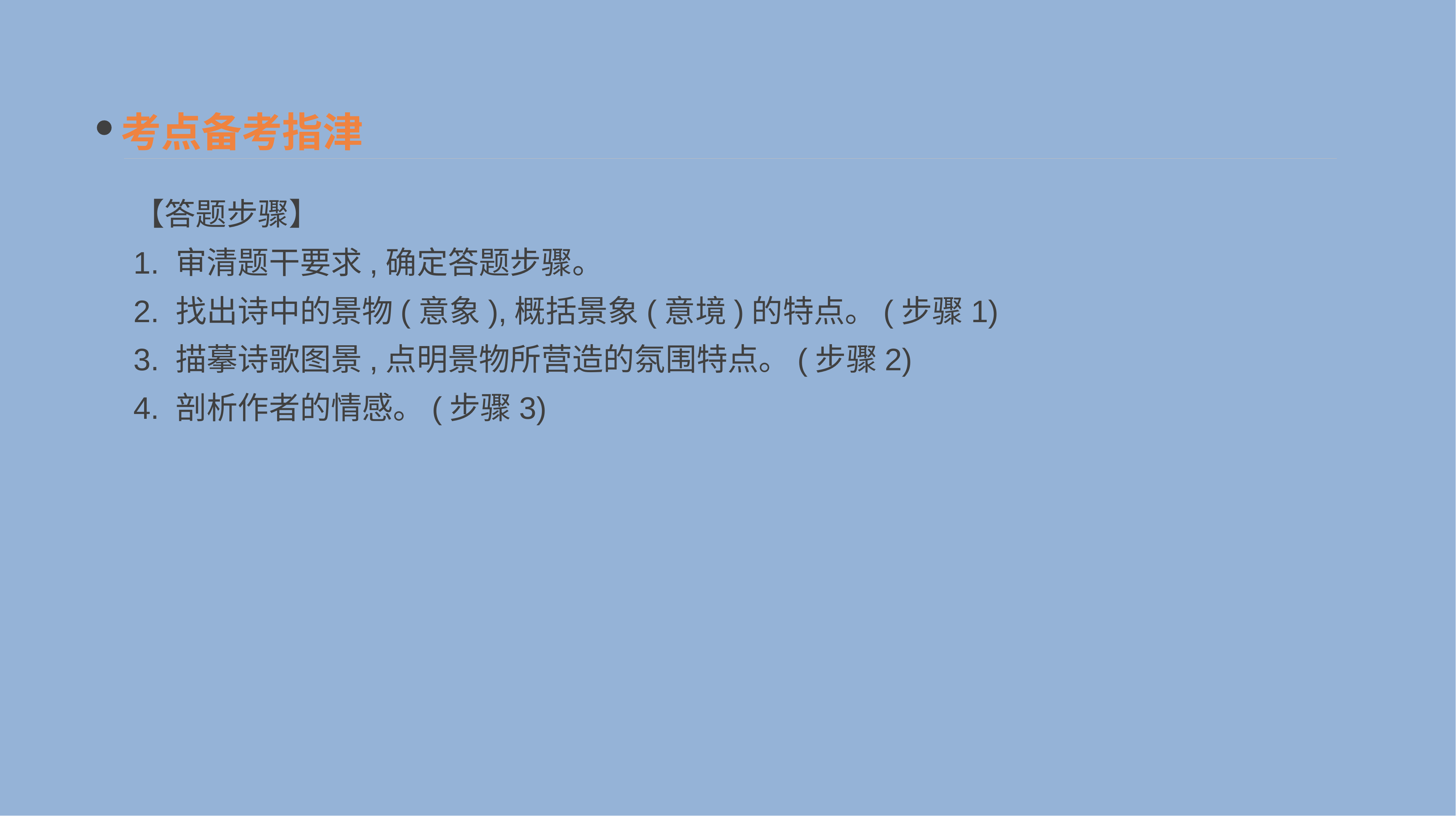

考点备考指津

【答题步骤】
1. 审清题干要求,确定答题步骤。
2. 找出诗中的景物(意象),概括景象(意境)的特点。(步骤1)
3. 描摹诗歌图景,点明景物所营造的氛围特点。(步骤2)
4. 剖析作者的情感。(步骤3)